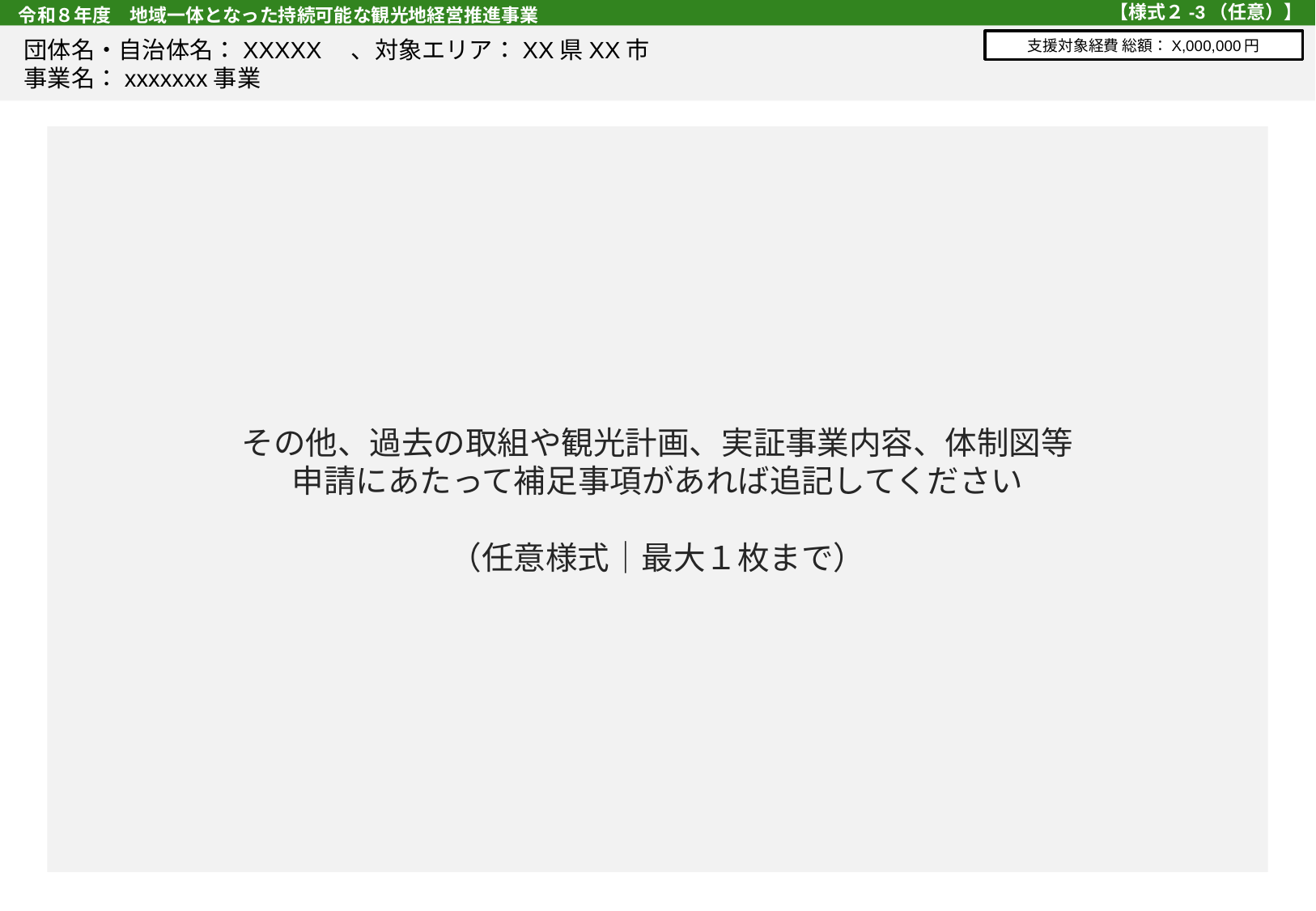

# 令和８年度　地域一体となった持続可能な観光地経営推進事業
【様式２-3（任意）】
団体名・自治体名：XXXXX　、対象エリア：XX県XX市
事業名：xxxxxxx事業
支援対象経費 総額：X,000,000円
その他、過去の取組や観光計画、実証事業内容、体制図等
申請にあたって補足事項があれば追記してください

（任意様式｜最大１枚まで）